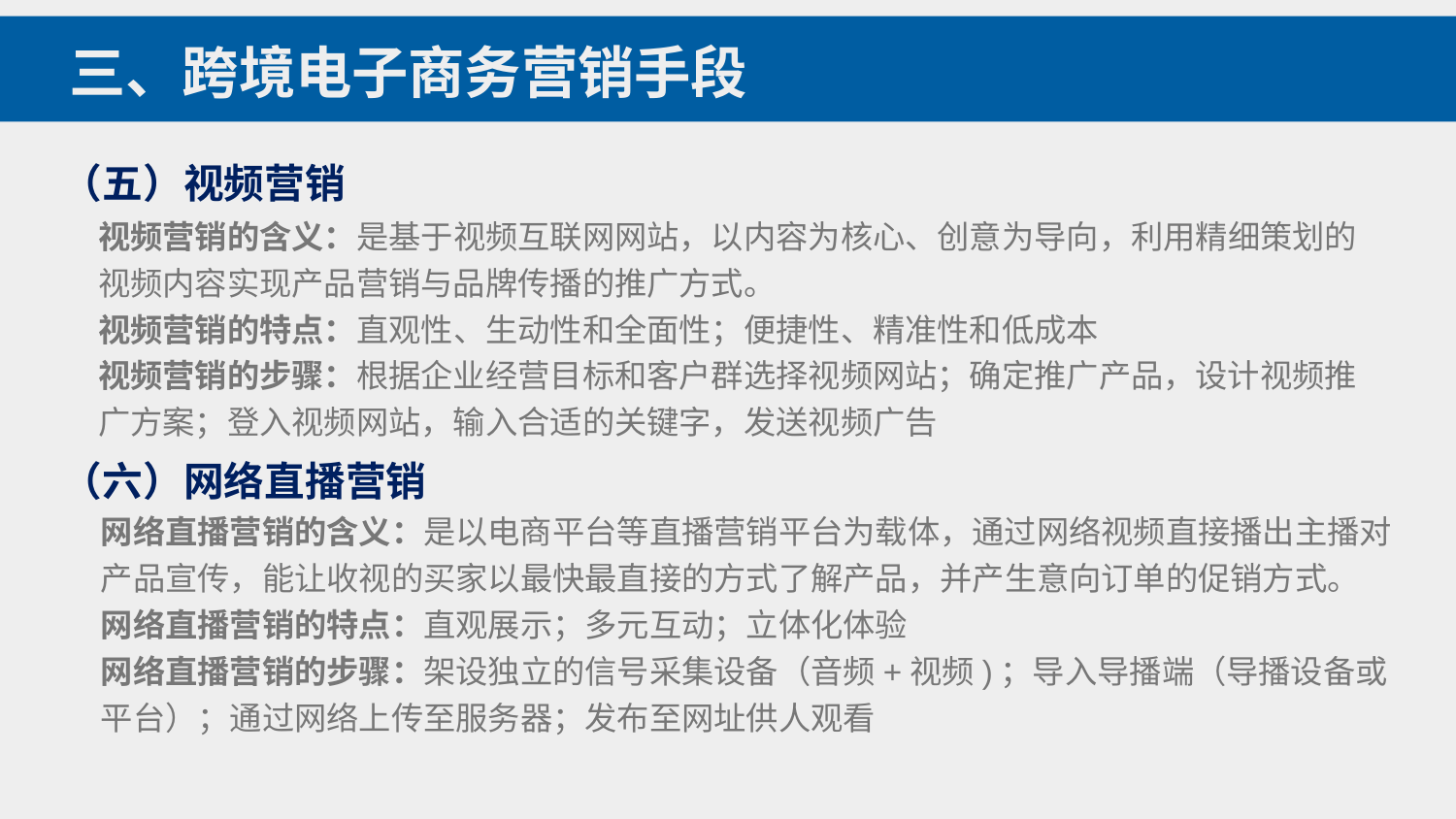

三、跨境电子商务营销手段
（五）视频营销
视频营销的含义：是基于视频互联网网站，以内容为核心、创意为导向，利用精细策划的视频内容实现产品营销与品牌传播的推广方式。
视频营销的特点：直观性、生动性和全面性；便捷性、精准性和低成本
视频营销的步骤：根据企业经营目标和客户群选择视频网站；确定推广产品，设计视频推广方案；登入视频网站，输入合适的关键字，发送视频广告
（六）网络直播营销
网络直播营销的含义：是以电商平台等直播营销平台为载体，通过网络视频直接播出主播对产品宣传，能让收视的买家以最快最直接的方式了解产品，并产生意向订单的促销方式。
网络直播营销的特点：直观展示；多元互动；立体化体验
网络直播营销的步骤：架设独立的信号采集设备（音频+视频)；导入导播端（导播设备或平台）；通过网络上传至服务器；发布至网址供人观看